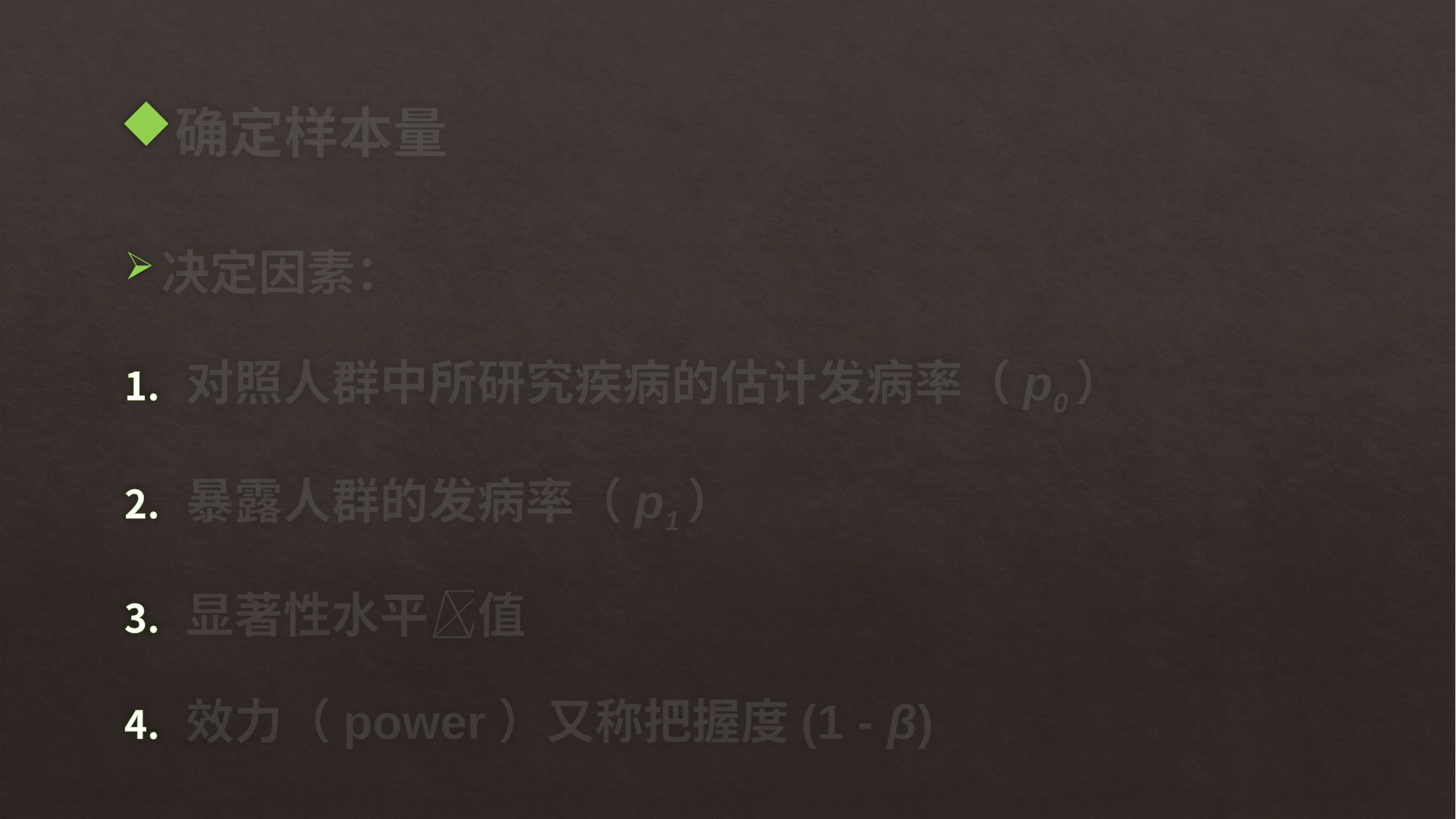

# 确定样本量
决定因素：
对照人群中所研究疾病的估计发病率（p0）
暴露人群的发病率（p1）
显著性水平α值
效力（power）又称把握度(1 - β)